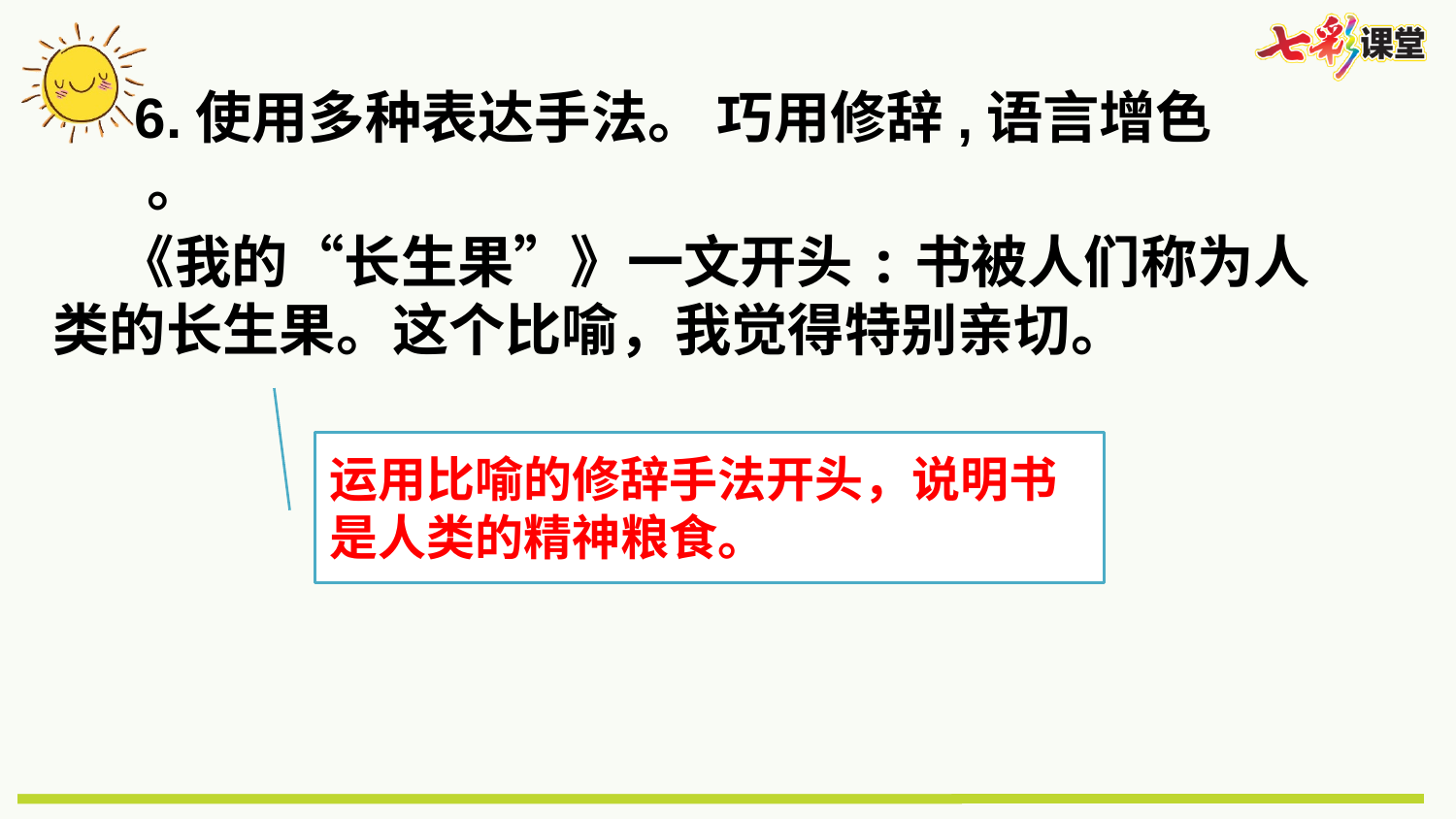

6.使用多种表达手法。 巧用修辞,语言增色 。
    《我的“长生果”》一文开头:书被人们称为人类的长生果。这个比喻，我觉得特别亲切。
运用比喻的修辞手法开头，说明书是人类的精神粮食。